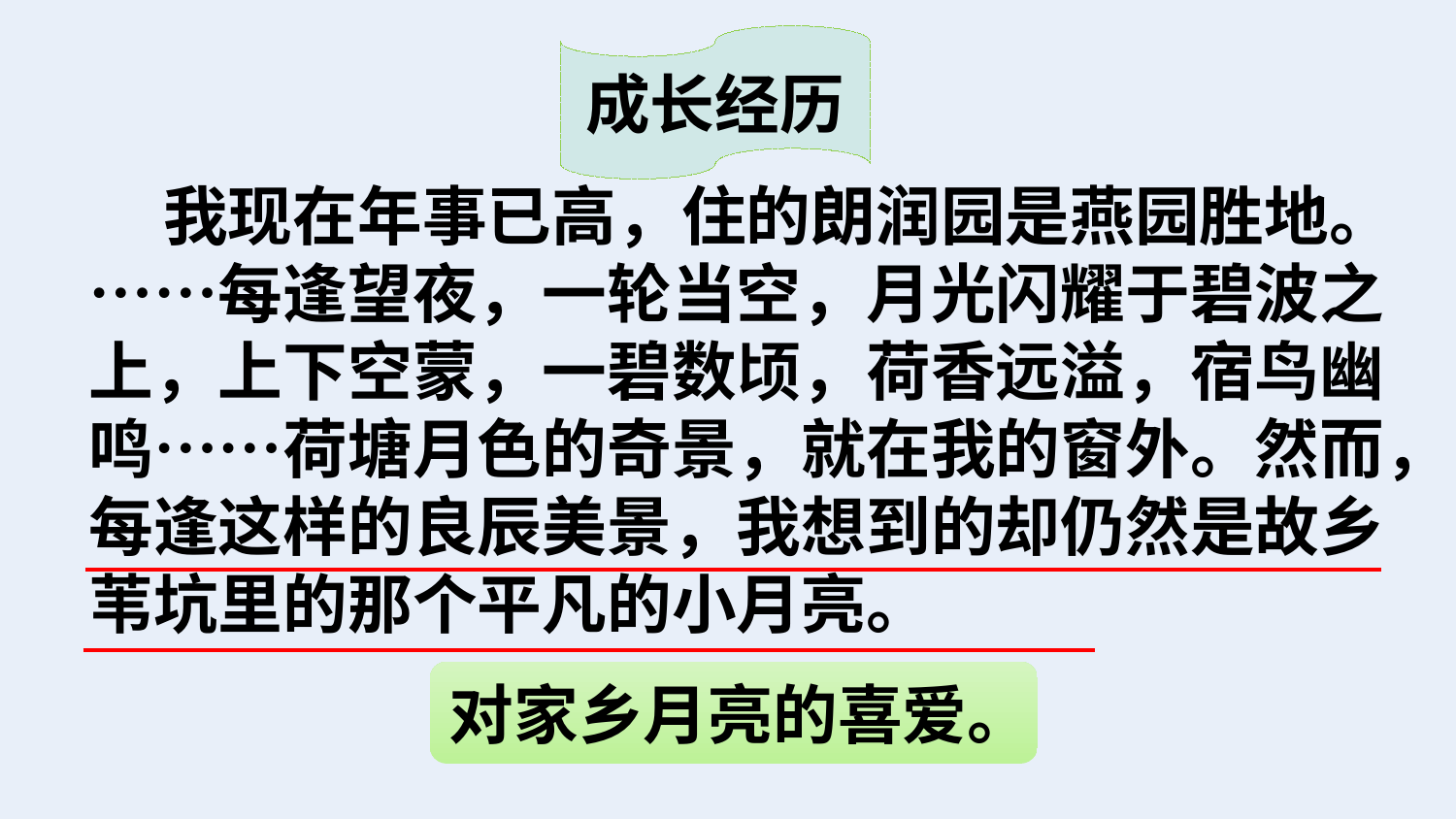

成长经历
    我现在年事已高，住的朗润园是燕园胜地。……每逢望夜，一轮当空，月光闪耀于碧波之上，上下空蒙，一碧数顷，荷香远溢，宿鸟幽鸣……荷塘月色的奇景，就在我的窗外。然而，每逢这样的良辰美景，我想到的却仍然是故乡苇坑里的那个平凡的小月亮。
对家乡月亮的喜爱。